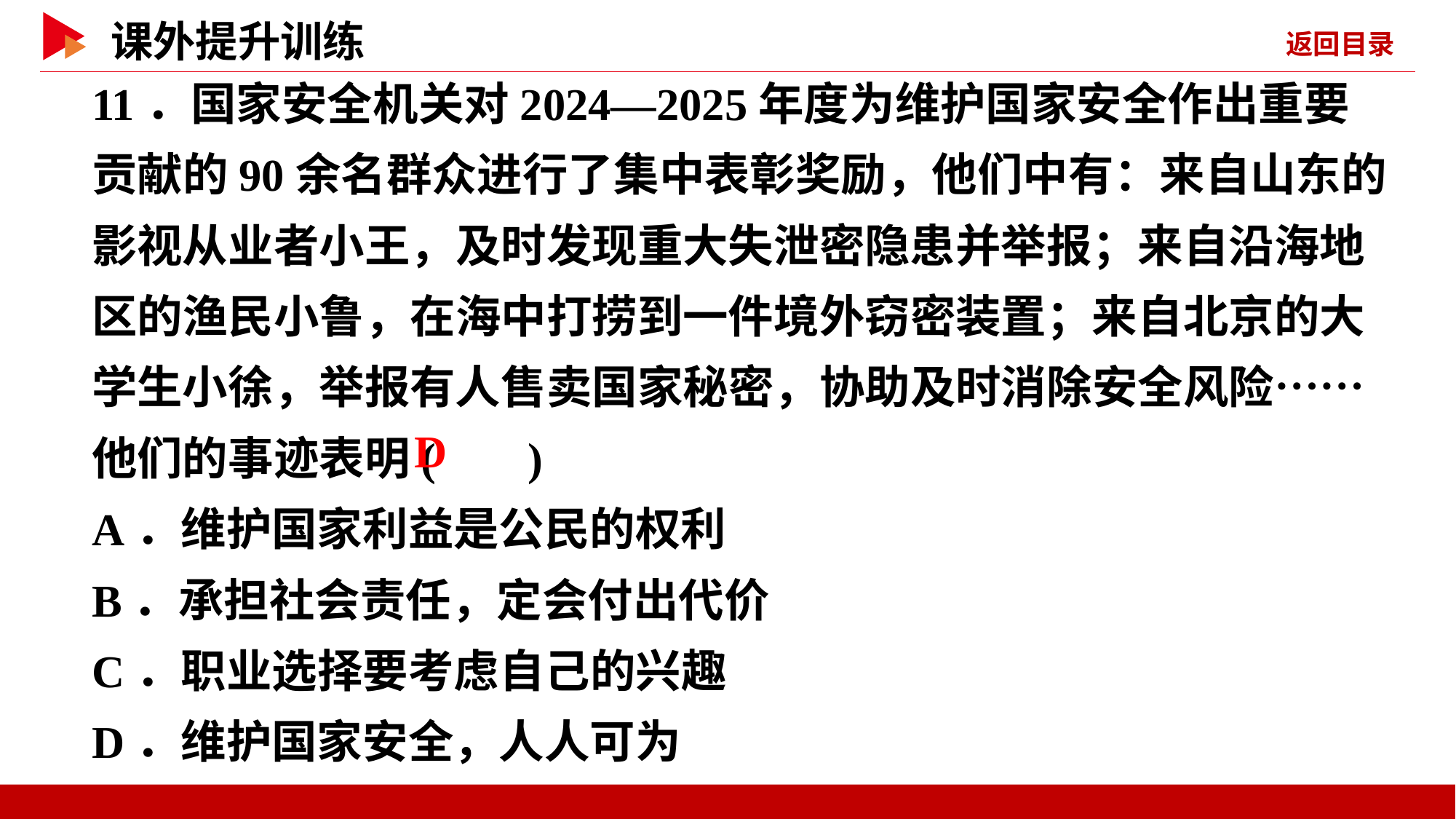

11．国家安全机关对2024—2025年度为维护国家安全作出重要贡献的90余名群众进行了集中表彰奖励，他们中有：来自山东的影视从业者小王，及时发现重大失泄密隐患并举报；来自沿海地区的渔民小鲁，在海中打捞到一件境外窃密装置；来自北京的大学生小徐，举报有人售卖国家秘密，协助及时消除安全风险……他们的事迹表明(        )
A．维护国家利益是公民的权利
B．承担社会责任，定会付出代价
C．职业选择要考虑自己的兴趣
D．维护国家安全，人人可为
   D